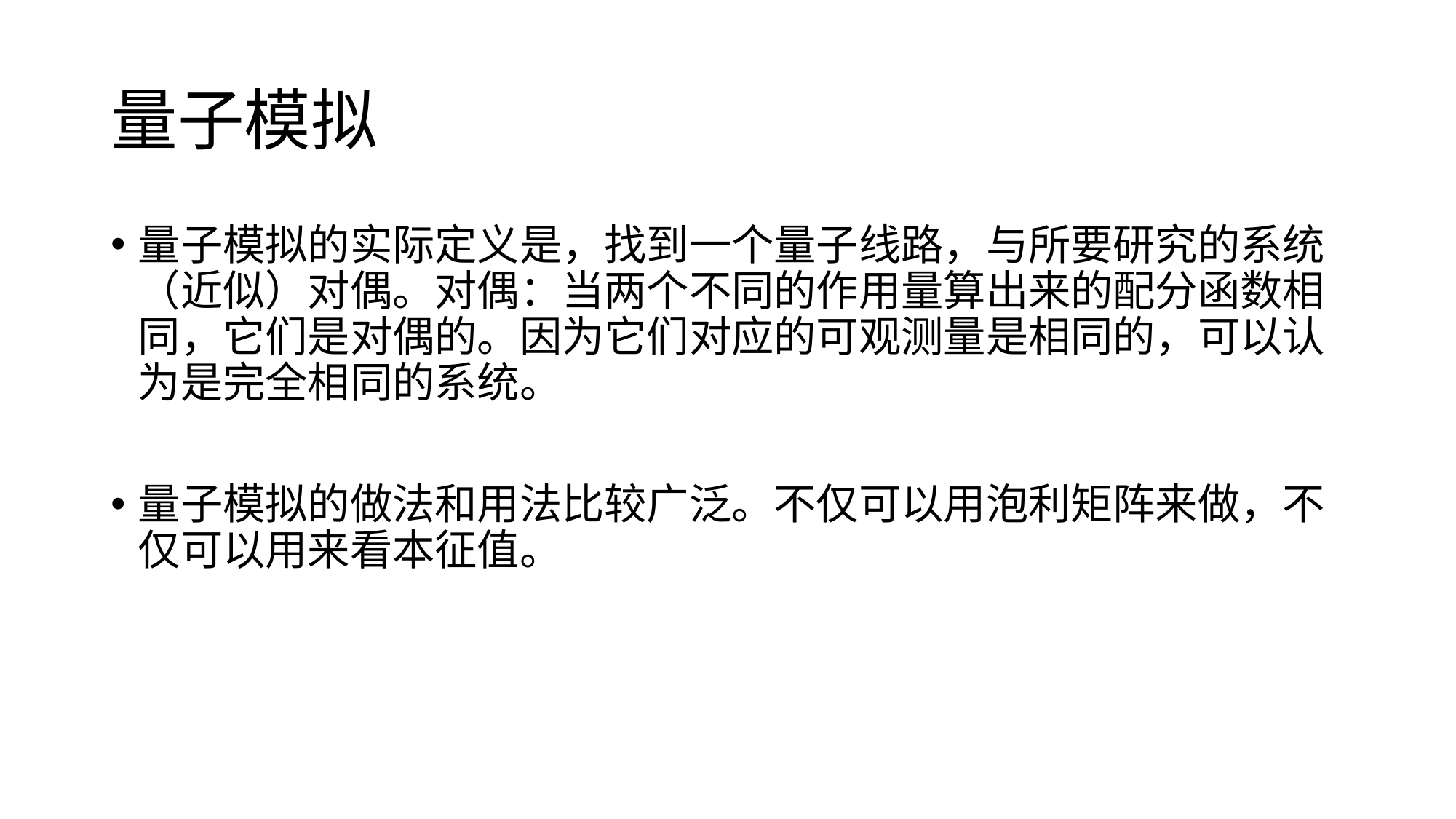

# 量子模拟
量子模拟的实际定义是，找到一个量子线路，与所要研究的系统（近似）对偶。对偶：当两个不同的作用量算出来的配分函数相同，它们是对偶的。因为它们对应的可观测量是相同的，可以认为是完全相同的系统。

量子模拟的做法和用法比较广泛。不仅可以用泡利矩阵来做，不仅可以用来看本征值。